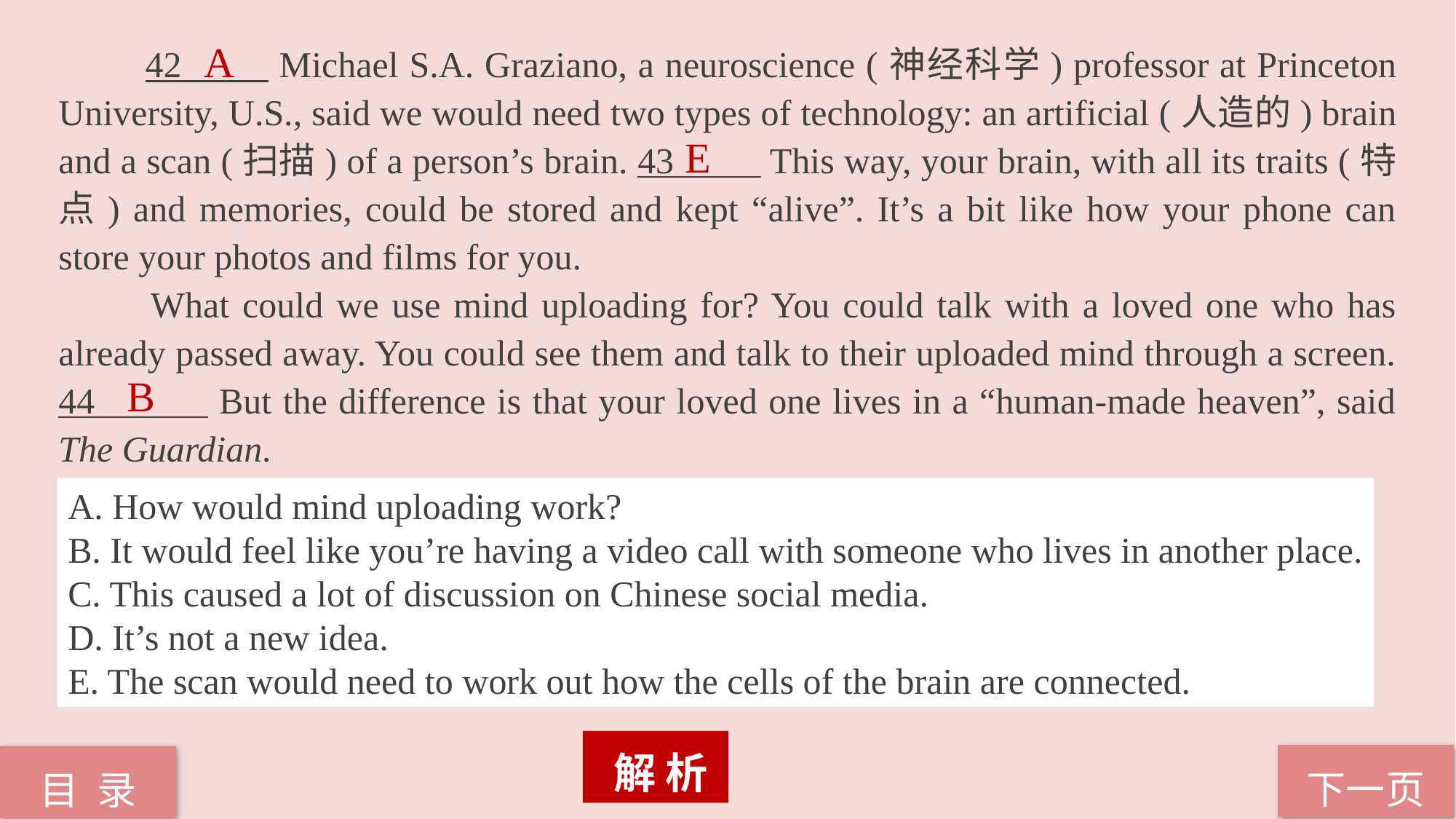

A
        42         Michael S.A. Graziano, a neuroscience (神经科学) professor at Princeton University, U.S., said we would need two types of technology: an artificial (人造的) brain and a scan (扫描) of a person’s brain. 43          This way, your brain, with all its traits (特点) and memories, could be stored and kept “alive”. It’s a bit like how your phone can store your photos and films for you.
       What could we use mind uploading for? You could talk with a loved one who has already passed away. You could see them and talk to their uploaded mind through a screen. 44           But the difference is that your loved one lives in a “human-made heaven”, said The Guardian.
 E
B
A. How would mind uploading work?
B. It would feel like you’re having a video call with someone who lives in another place.
C. This caused a lot of discussion on Chinese social media.
D. It’s not a new idea.
E. The scan would need to work out how the cells of the brain are connected.
 解 析